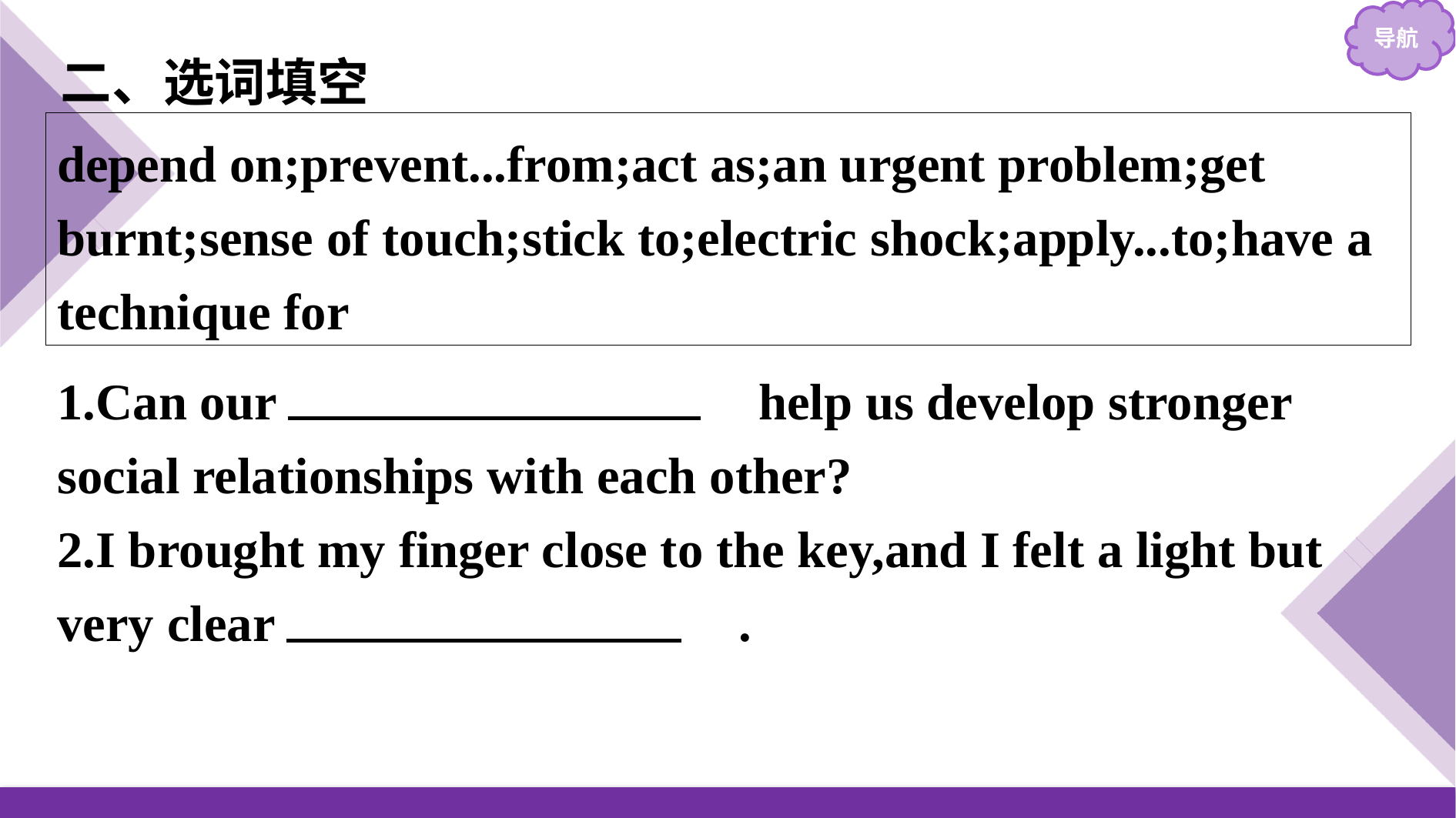

二、选词填空
depend on;prevent...from;act as;an urgent problem;get burnt;sense of touch;stick to;electric shock;apply...to;have a technique for
1.Can our 　sense of touch　 help us develop stronger social relationships with each other?
2.I brought my finger close to the key,and I felt a light but very clear 　electric shock　.